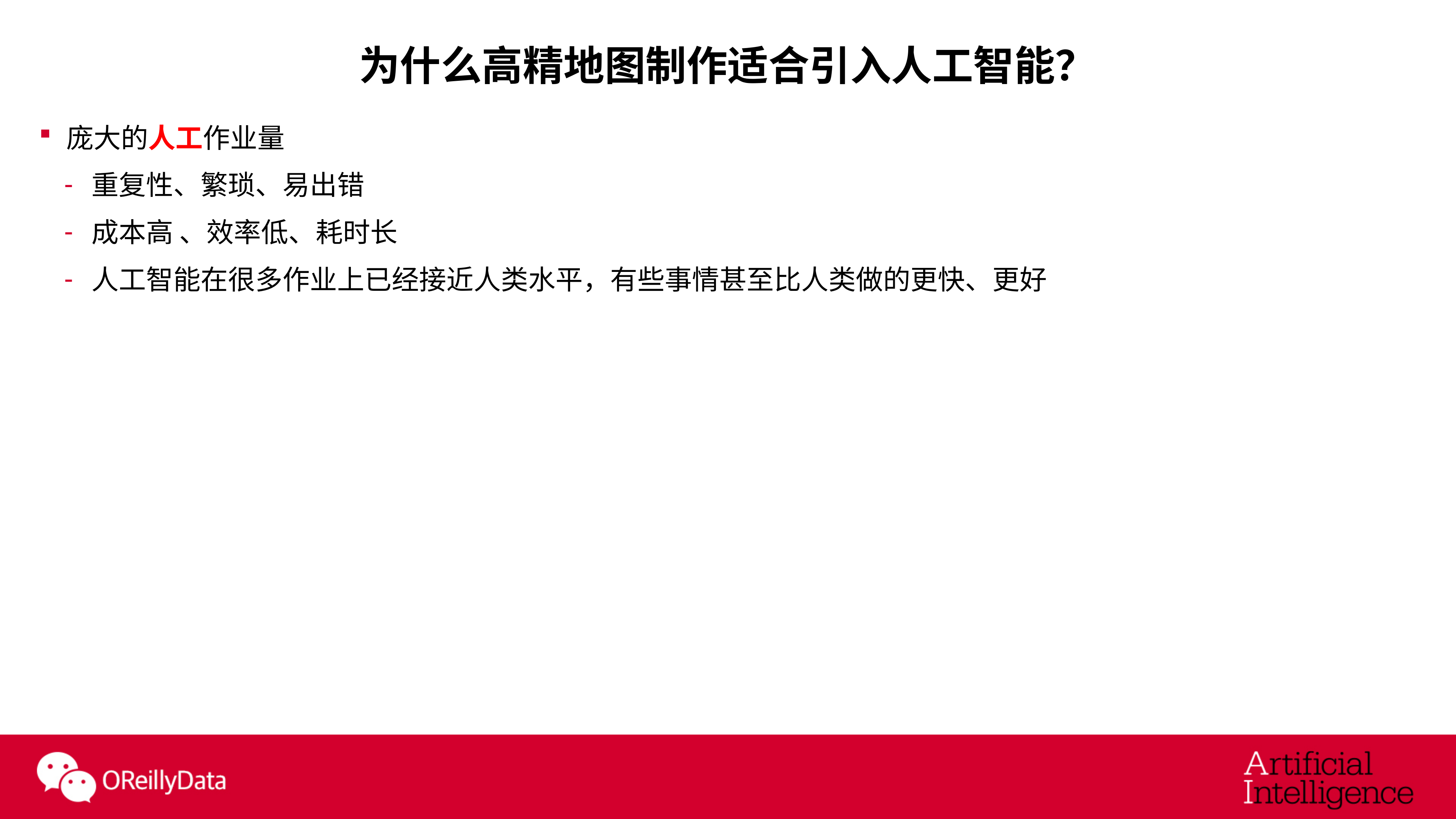

# 为什么高精地图制作适合引入人工智能？
庞大的人工作业量
重复性、繁琐、易出错
成本高 、效率低、耗时长
人工智能在很多作业上已经接近人类水平，有些事情甚至比人类做的更快、更好